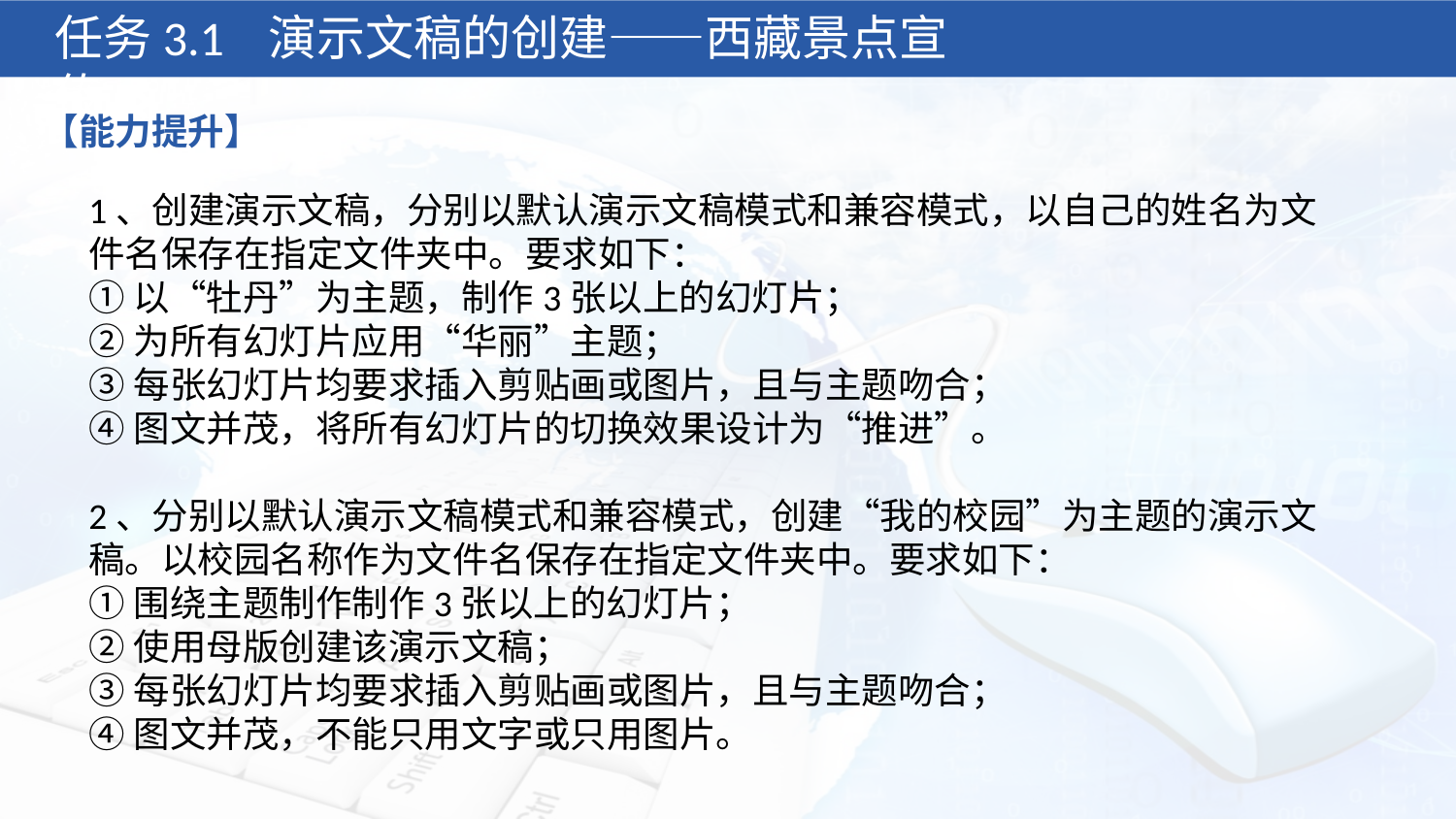

任务3.1   演示文稿的创建——西藏景点宣传
【能力提升】
1、创建演示文稿，分别以默认演示文稿模式和兼容模式，以自己的姓名为文件名保存在指定文件夹中。要求如下：
①以“牡丹”为主题，制作3张以上的幻灯片；
②为所有幻灯片应用“华丽”主题；
③每张幻灯片均要求插入剪贴画或图片，且与主题吻合；
④图文并茂，将所有幻灯片的切换效果设计为“推进”。

2、分别以默认演示文稿模式和兼容模式，创建“我的校园”为主题的演示文稿。以校园名称作为文件名保存在指定文件夹中。要求如下：
①围绕主题制作制作3张以上的幻灯片；
②使用母版创建该演示文稿；
③每张幻灯片均要求插入剪贴画或图片，且与主题吻合；
④图文并茂，不能只用文字或只用图片。